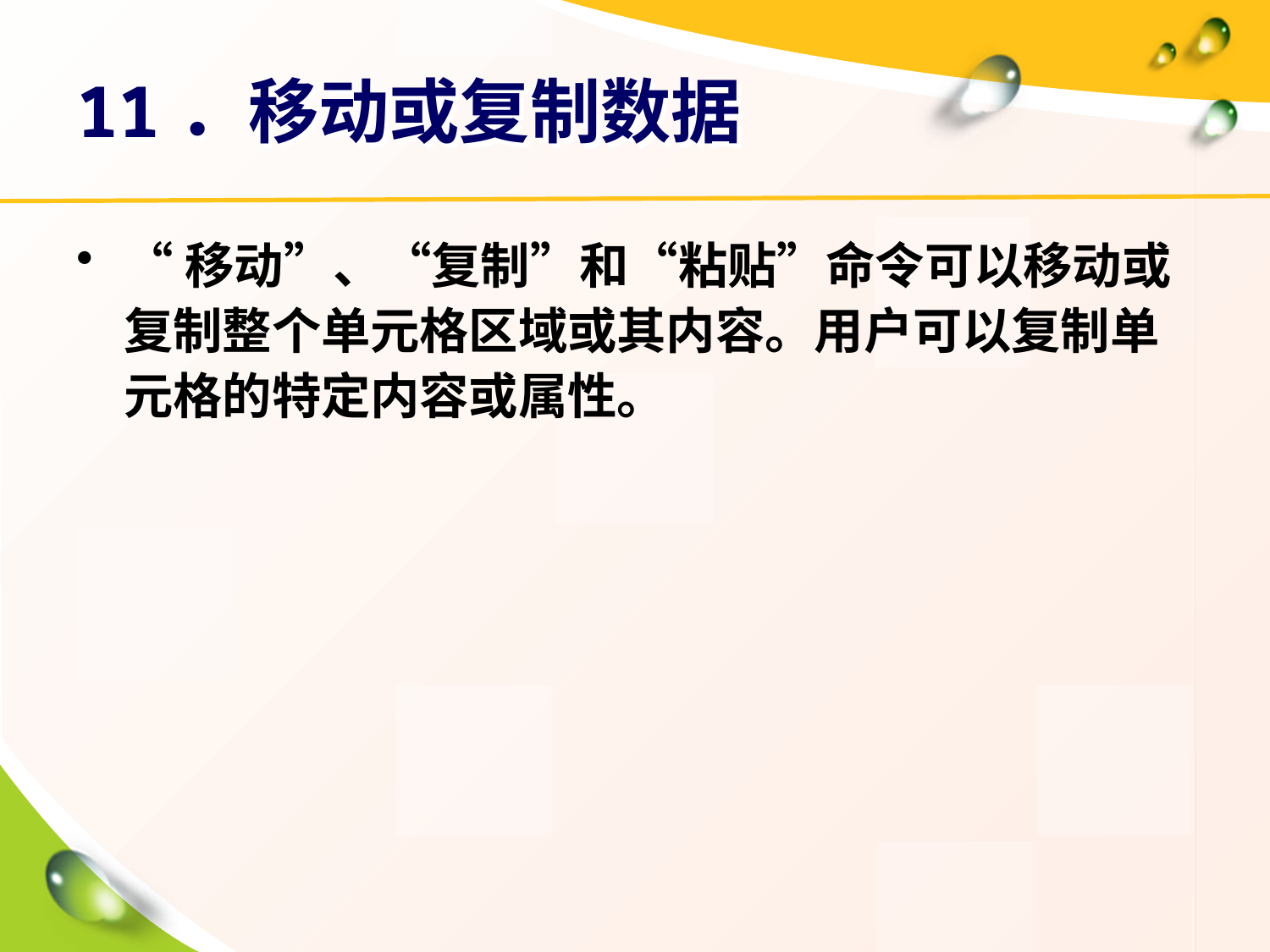

# 11．移动或复制数据
“移动”、“复制”和“粘贴”命令可以移动或复制整个单元格区域或其内容。用户可以复制单元格的特定内容或属性。